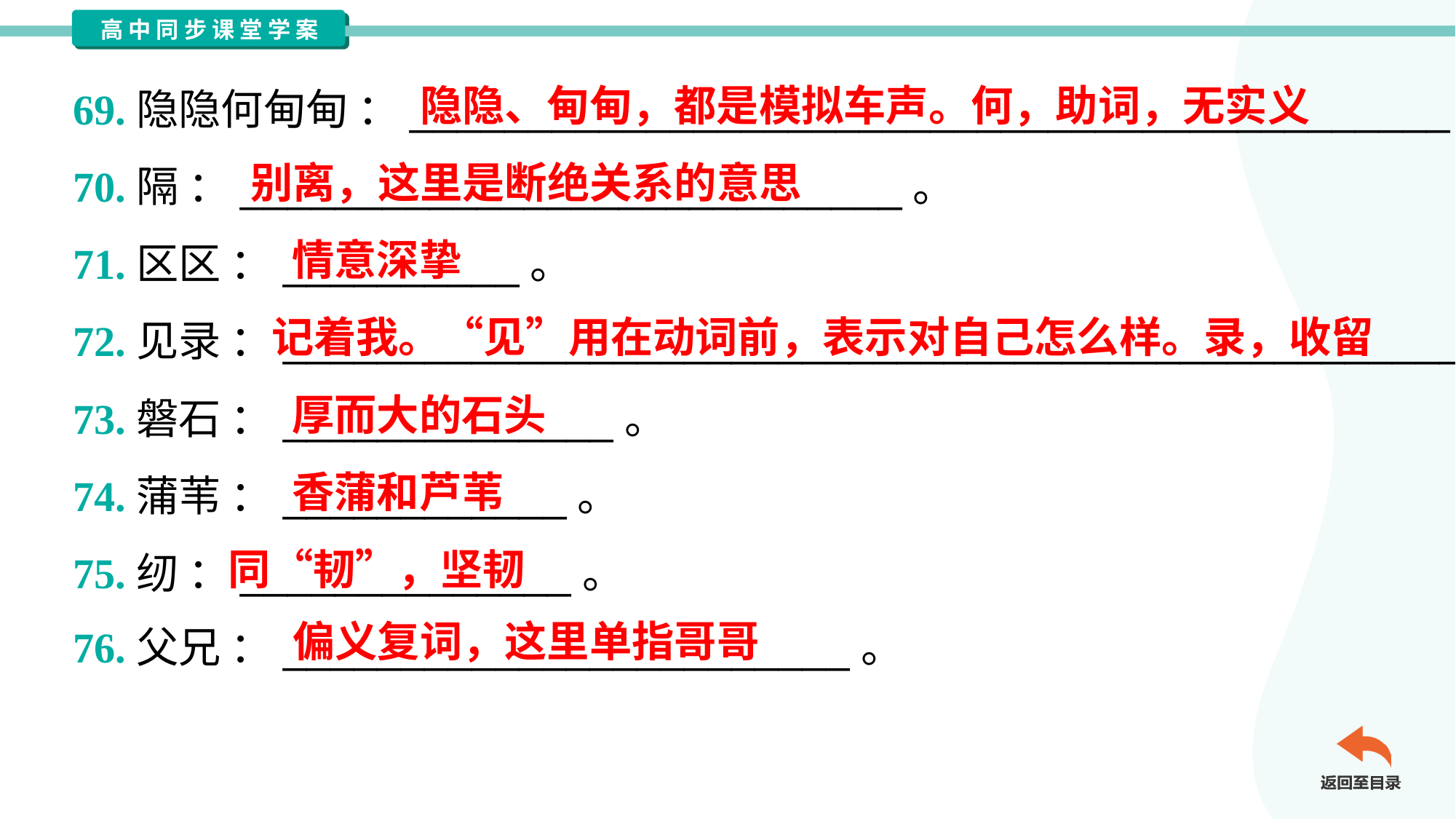

隐隐、甸甸，都是模拟车声。何，助词，无实义
69.隐隐何甸甸 ：____________________________________________。
70.隔 ：____________________________。
71.区区 ：__________。
72.见录 ：____________________________________________________。
73.磐石 ：______________。
74.蒲苇 ：____________。
75.纫 ：______________。
76.父兄 ：________________________。
别离，这里是断绝关系的意思
情意深挚
记着我。“见”用在动词前，表示对自己怎么样。录，收留
厚而大的石头
香蒲和芦苇
同“韧”，坚韧
偏义复词，这里单指哥哥